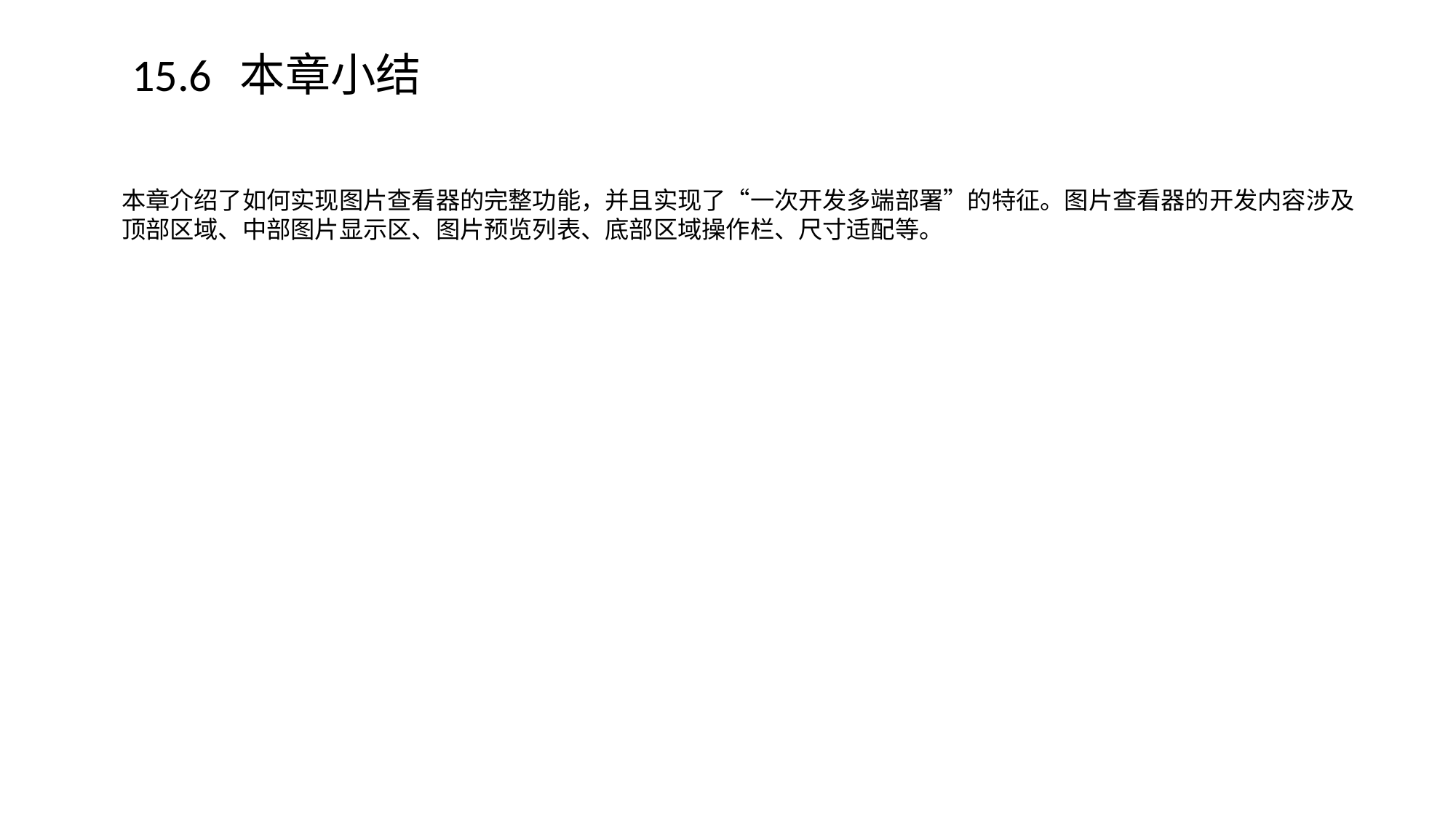

# 15.6  本章小结
本章介绍了如何实现图片查看器的完整功能，并且实现了“一次开发多端部署”的特征。图片查看器的开发内容涉及顶部区域、中部图片显示区、图片预览列表、底部区域操作栏、尺寸适配等。